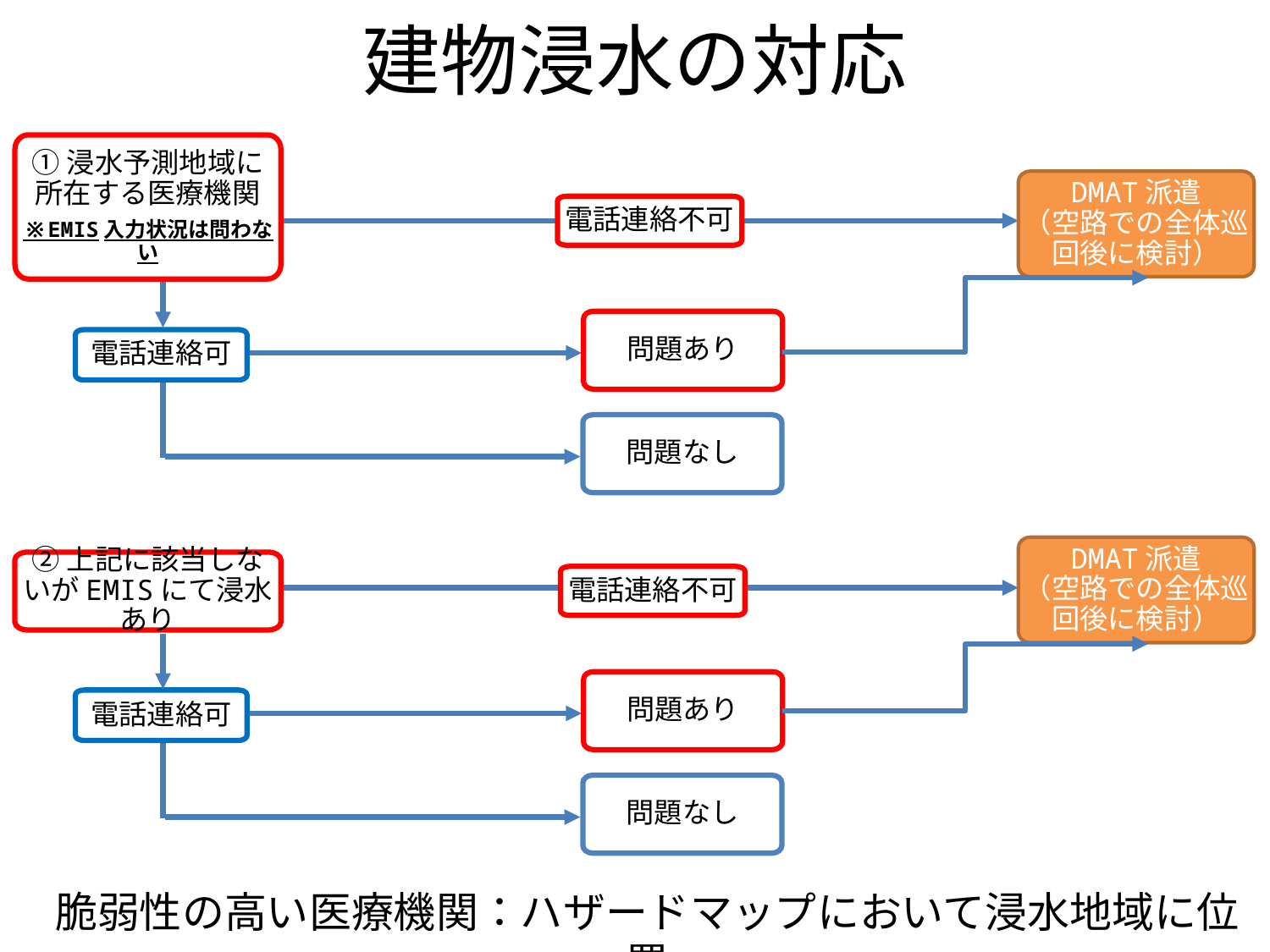

# 建物浸水の対応
①浸水予測地域に所在する医療機関
※EMIS入力状況は問わない
DMAT派遣
（空路での全体巡回後に検討）
問題あり
電話連絡可
問題なし
電話連絡不可
DMAT派遣
（空路での全体巡回後に検討）
②上記に該当しないがEMISにて浸水あり
問題あり
電話連絡可
問題なし
電話連絡不可
脆弱性の高い医療機関：ハザードマップにおいて浸水地域に位置